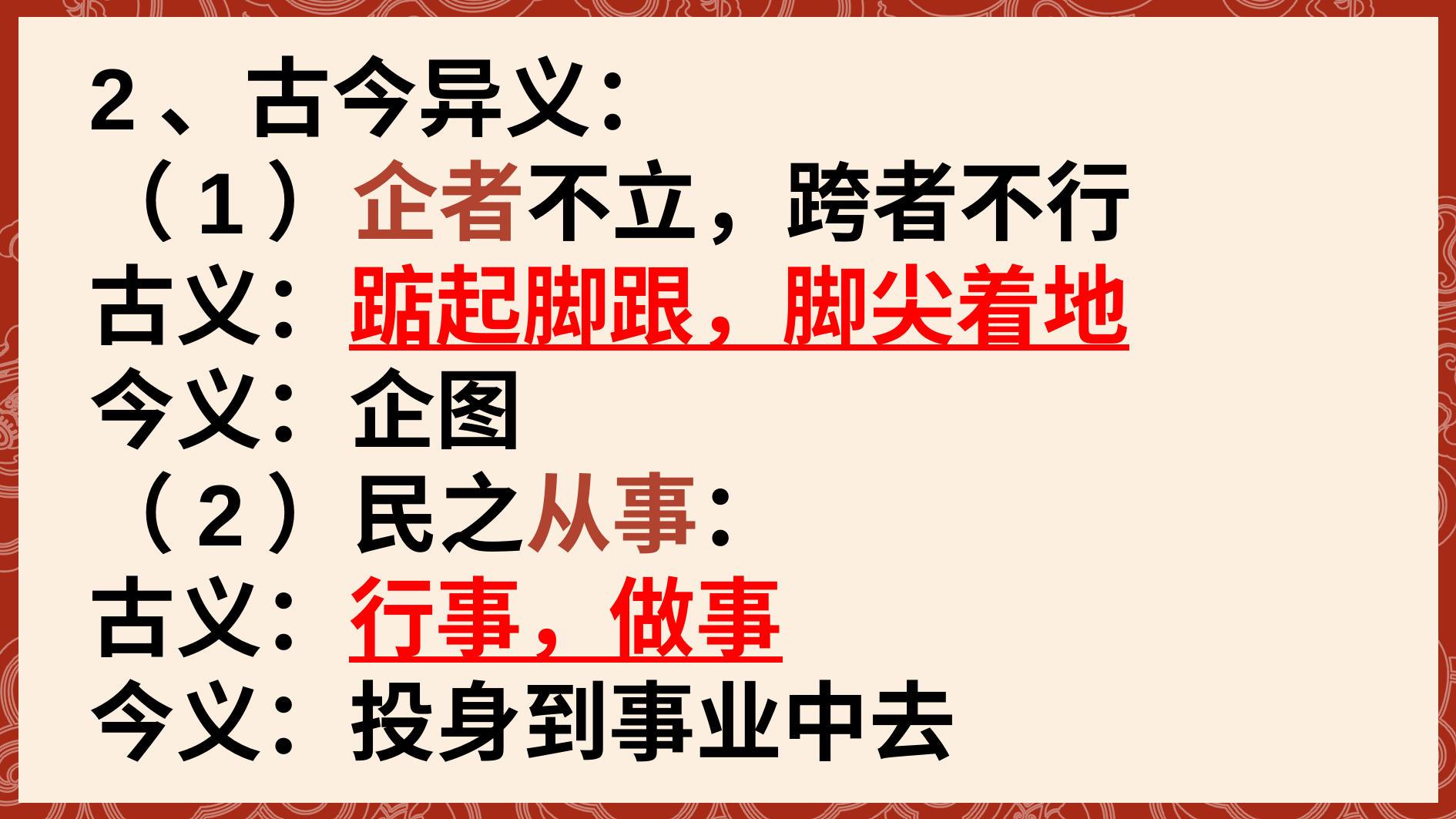

2、古今异义：
（1）企者不立，跨者不行
古义：踮起脚跟，脚尖着地
今义：企图
（2）民之从事：
古义：行事，做事
今义：投身到事业中去